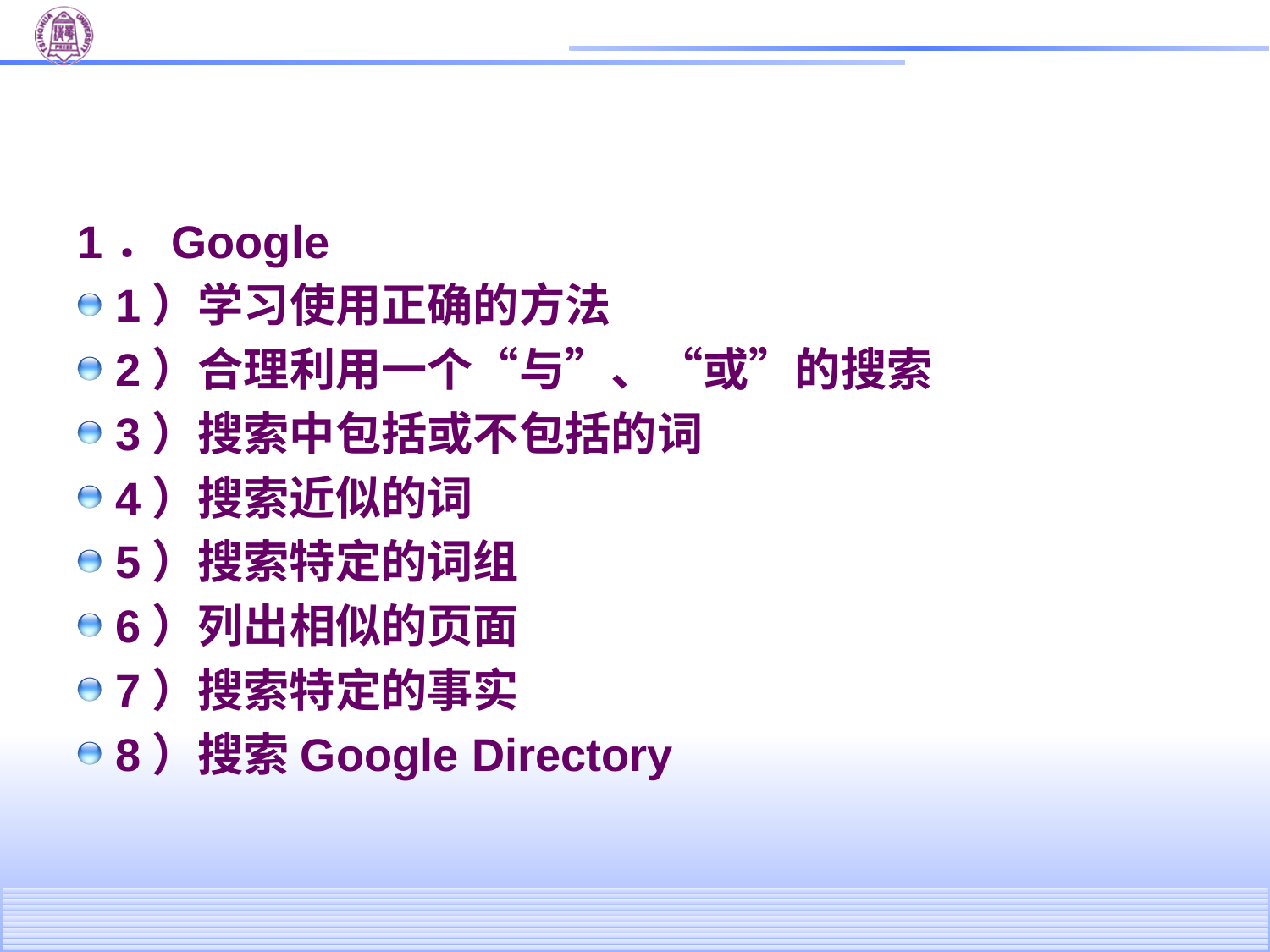

#
1．Google
1）学习使用正确的方法
2）合理利用一个“与”、“或”的搜索
3）搜索中包括或不包括的词
4）搜索近似的词
5）搜索特定的词组
6）列出相似的页面
7）搜索特定的事实
8）搜索Google Directory